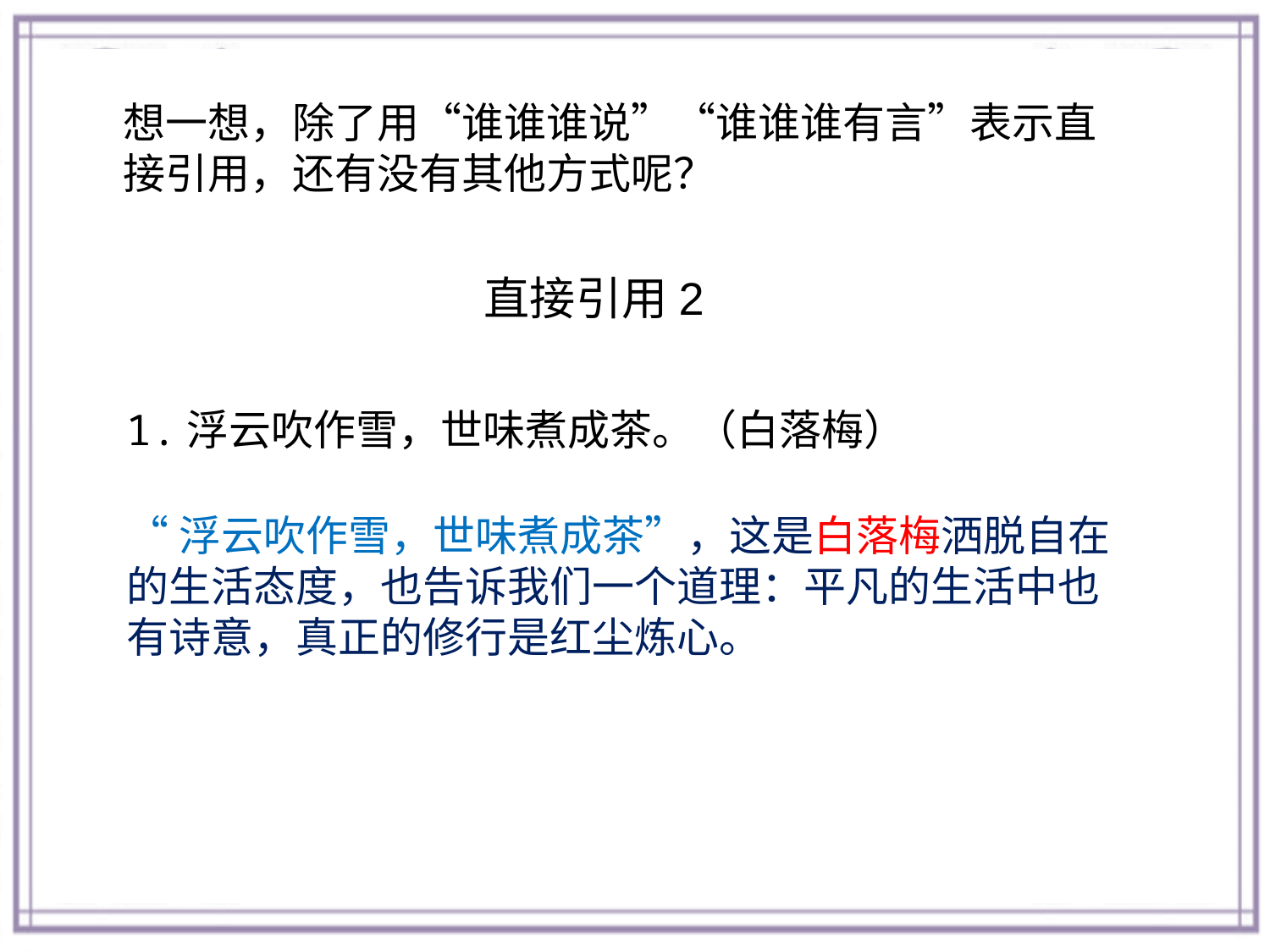

想一想，除了用“谁谁谁说”“谁谁谁有言”表示直接引用，还有没有其他方式呢？
直接引用2
1.浮云吹作雪，世味煮成茶。（白落梅）
“浮云吹作雪，世味煮成茶”，这是白落梅洒脱自在的生活态度，也告诉我们一个道理：平凡的生活中也有诗意，真正的修行是红尘炼心。